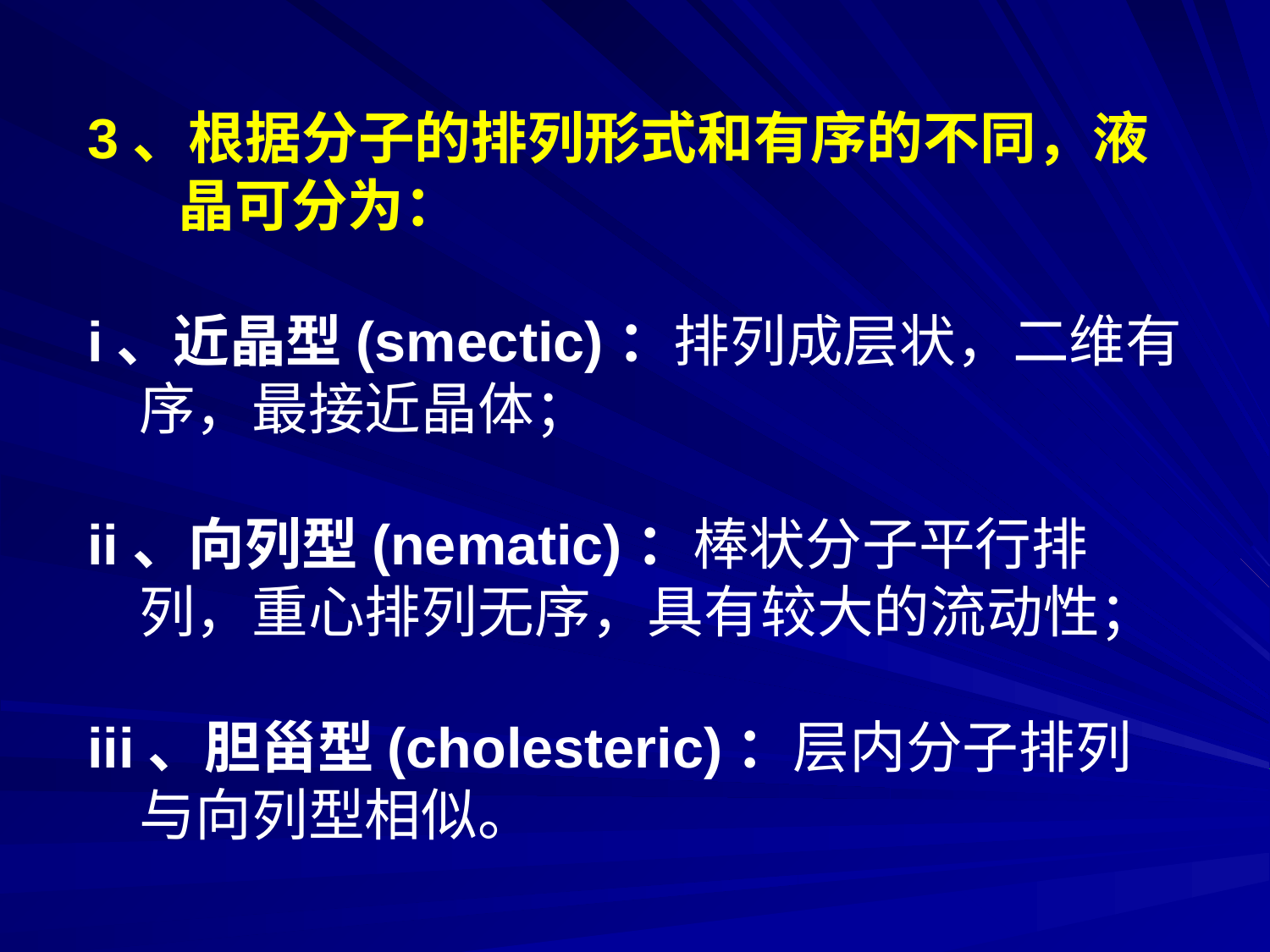

3、根据分子的排列形式和有序的不同，液
      晶可分为：

i、近晶型(smectic)：排列成层状，二维有序，最接近晶体；

ii、向列型(nematic)：棒状分子平行排列，重心排列无序，具有较大的流动性；

iii、胆甾型(cholesteric)：层内分子排列与向列型相似。